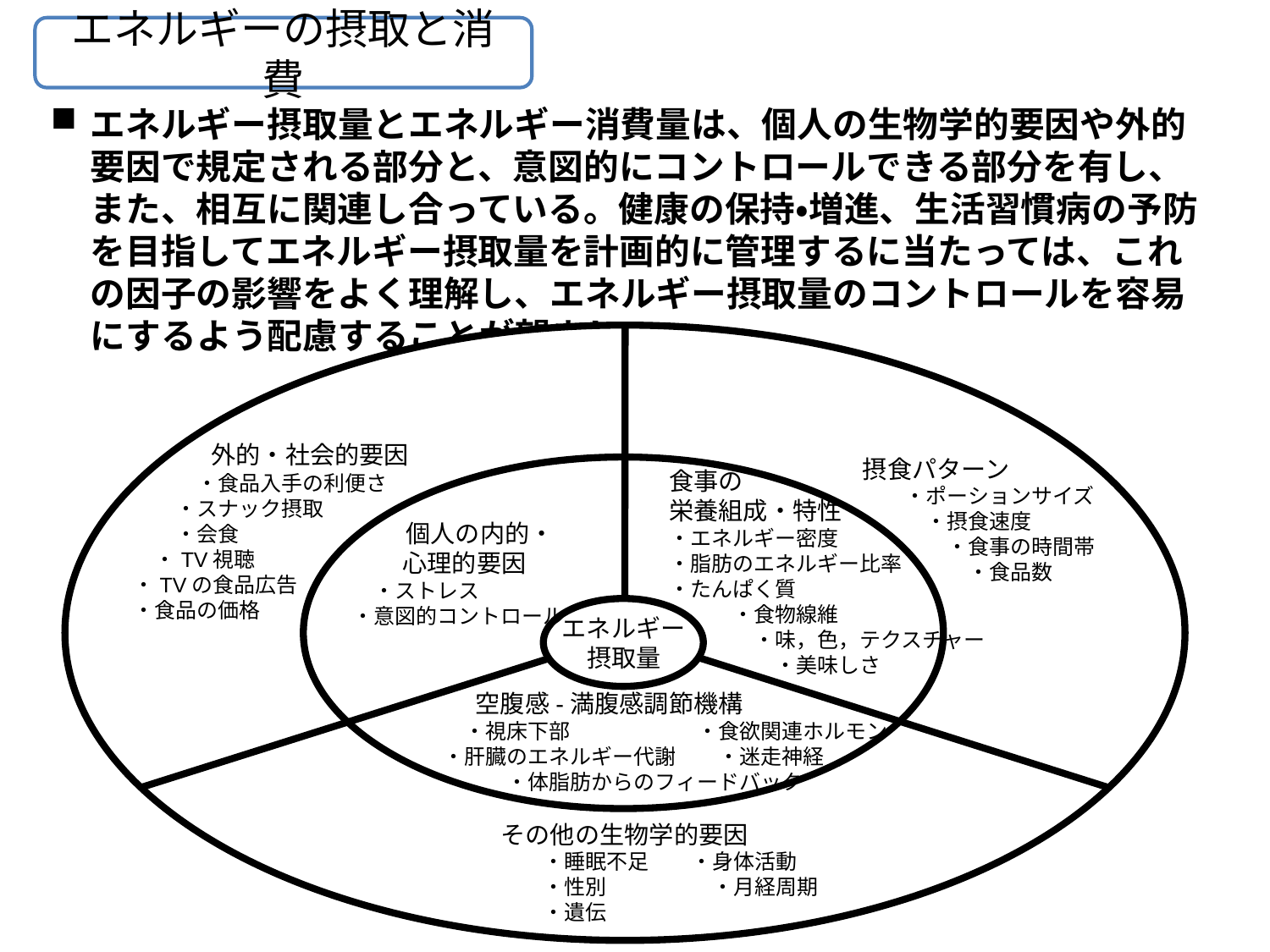

エネルギーの摂取と消費
エネルギー摂取量とエネルギー消費量は、個人の生物学的要因や外的要因で規定される部分と、意図的にコントロールできる部分を有し、また、相互に関連し合っている。健康の保持・増進、生活習慣病の予防を目指してエネルギー摂取量を計画的に管理するに当たっては、これの因子の影響をよく理解し、エネルギー摂取量のコントロールを容易にするよう配慮することが望ましい。

　　　外的・社会的要因
　　　・食品入手の利便さ
　　・スナック摂取
　　・会食
　・TV視聴
・TVの食品広告
・食品の価格

摂食パターン
　　・ポーションサイズ
　　　・摂食速度
　　　　・食事の時間帯
　　　　　・食品数

食事の
栄養組成・特性
・エネルギー密度
・脂肪のエネルギー比率
・たんぱく質
　　　・食物線維
　　　　・味，色，テクスチャー
　　　　　・美味しさ
　　個人の内的・
　　心理的要因
　・ストレス
・意図的コントロール

エネルギー
摂取量

　　　空腹感-満腹感調節機構
　　　・視床下部　　　　　　・食欲関連ホルモン
　　・肝臓のエネルギー代謝　　・迷走神経
　　　　　・体脂肪からのフィードバック
その他の生物学的要因
　　・睡眠不足　　・身体活動
　　・性別　　　　　・月経周期
　　・遺伝